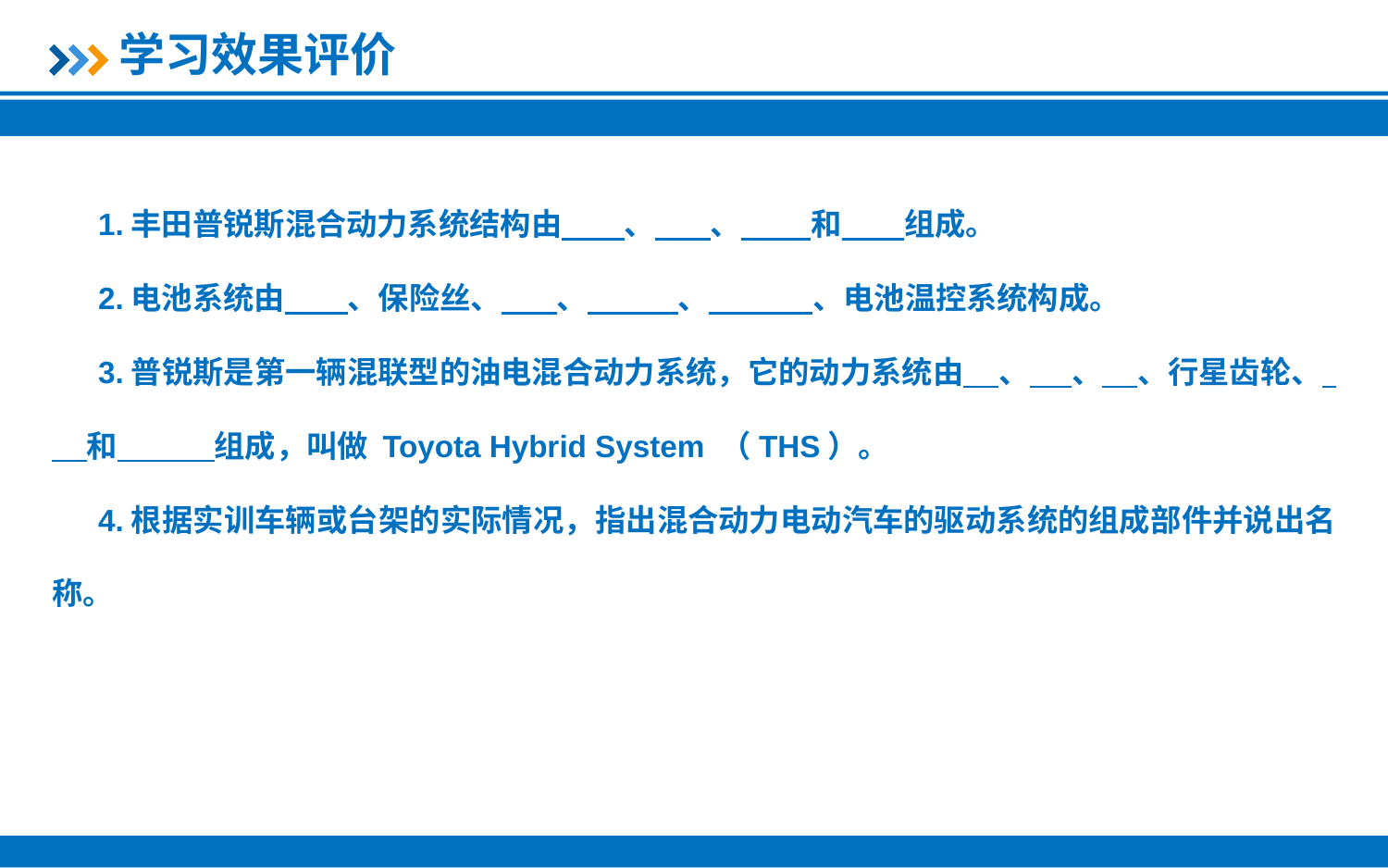

学习效果评价
1.丰田普锐斯混合动力系统结构由         、        、          和         组成。
2.电池系统由         、保险丝、        、             、               、电池温控系统构成。
3.普锐斯是第一辆混联型的油电混合动力系统，它的动力系统由     、      、     、行星齿轮、        和              组成，叫做 Toyota Hybrid System （THS）。
4.根据实训车辆或台架的实际情况，指出混合动力电动汽车的驱动系统的组成部件并说出名称。